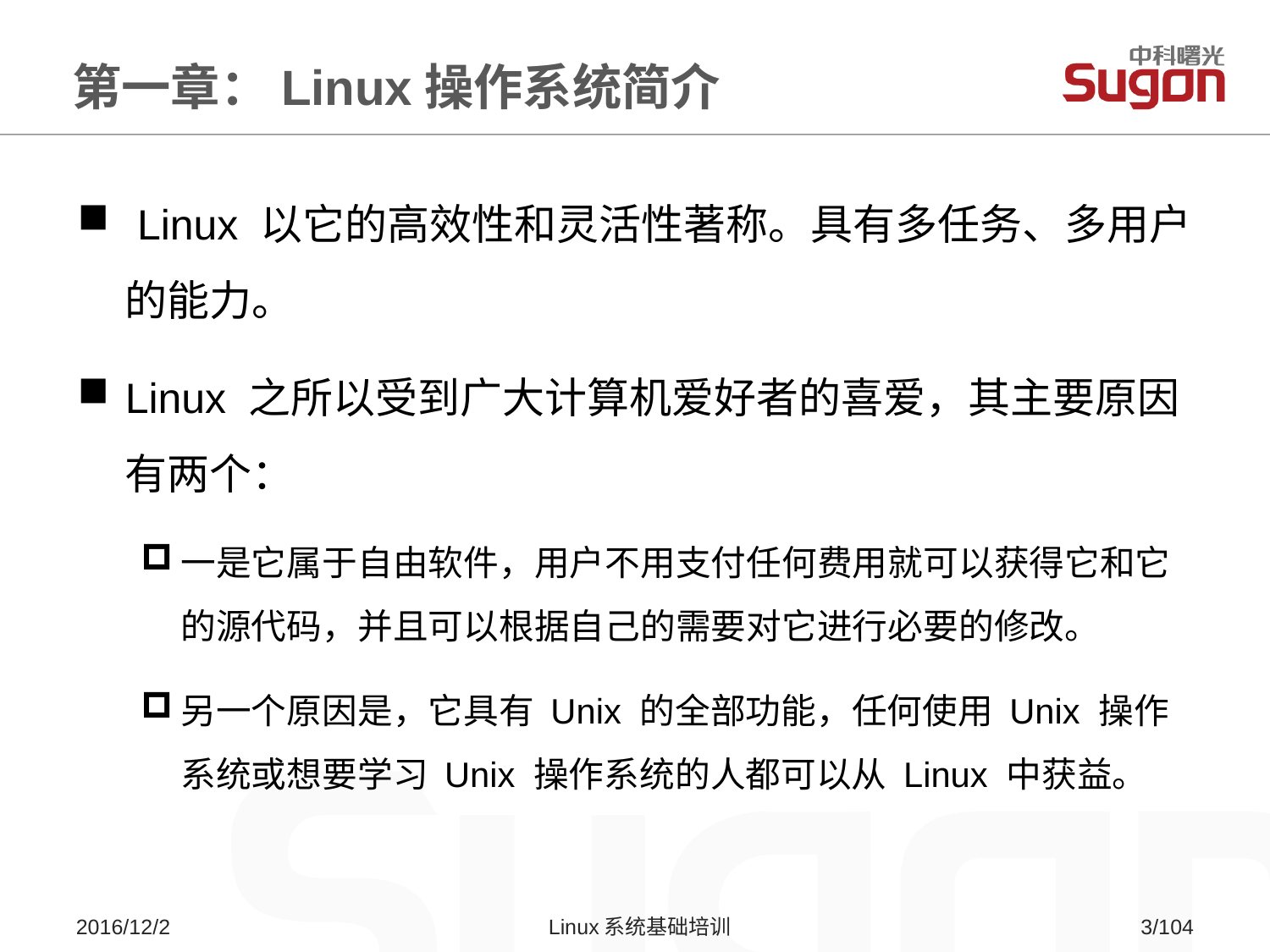

第一章：Linux操作系统简介
 Linux 以它的高效性和灵活性著称。具有多任务、多用户的能力。
Linux 之所以受到广大计算机爱好者的喜爱，其主要原因有两个：
一是它属于自由软件，用户不用支付任何费用就可以获得它和它的源代码，并且可以根据自己的需要对它进行必要的修改。
另一个原因是，它具有 Unix 的全部功能，任何使用 Unix 操作系统或想要学习 Unix 操作系统的人都可以从 Linux 中获益。